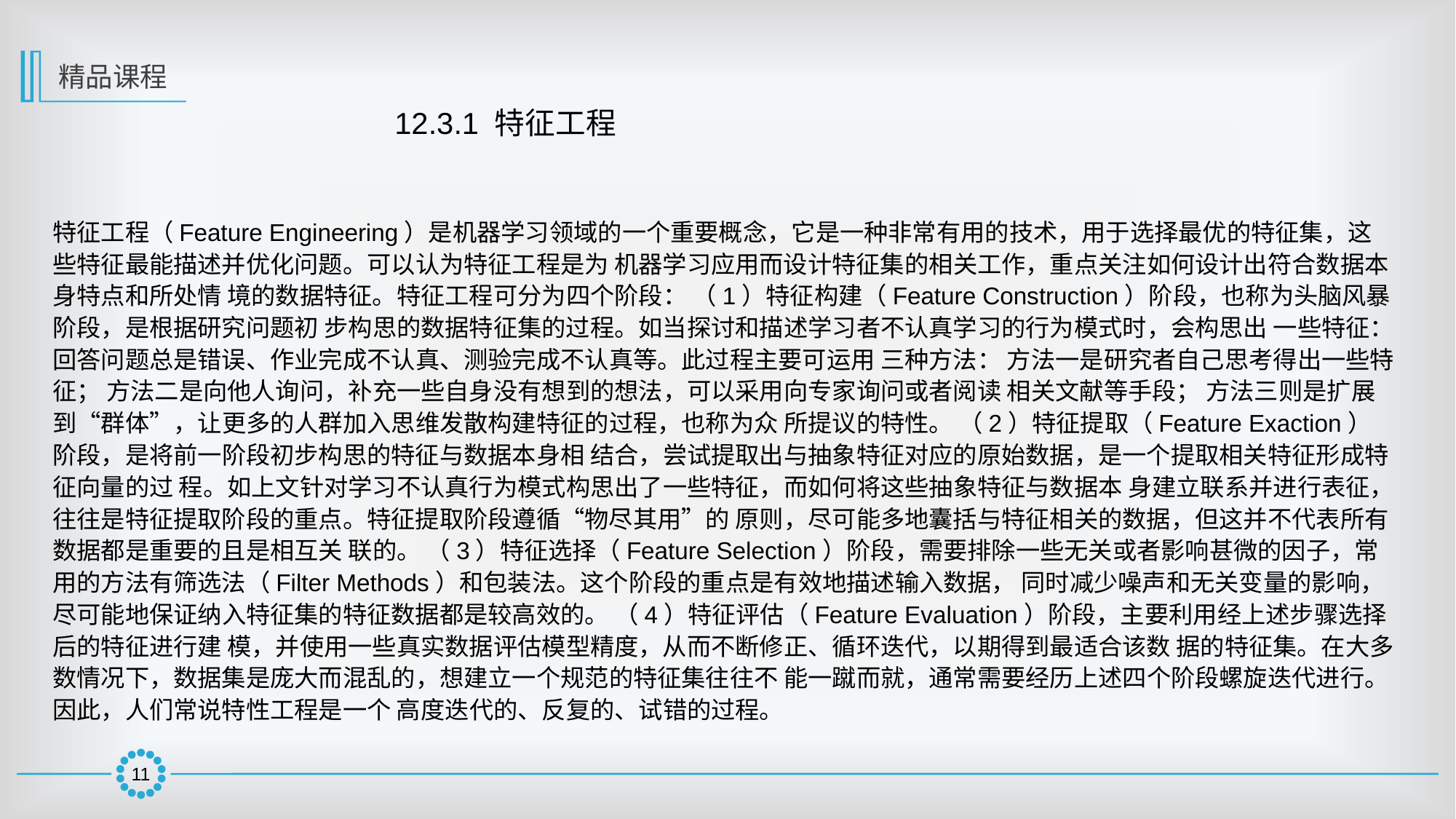

精品课程
12.3.1 特征工程
特征工程（Feature Engineering）是机器学习领域的一个重要概念，它是一种非常有用的技术，用于选择最优的特征集，这些特征最能描述并优化问题。可以认为特征工程是为 机器学习应用而设计特征集的相关工作，重点关注如何设计出符合数据本身特点和所处情 境的数据特征。特征工程可分为四个阶段： （1）特征构建（Feature Construction）阶段，也称为头脑风暴阶段，是根据研究问题初 步构思的数据特征集的过程。如当探讨和描述学习者不认真学习的行为模式时，会构思出 一些特征：回答问题总是错误、作业完成不认真、测验完成不认真等。此过程主要可运用 三种方法： 方法一是研究者自己思考得出一些特征； 方法二是向他人询问，补充一些自身没有想到的想法，可以采用向专家询问或者阅读 相关文献等手段； 方法三则是扩展到“群体”，让更多的人群加入思维发散构建特征的过程，也称为众 所提议的特性。 （2）特征提取（Feature Exaction）阶段，是将前一阶段初步构思的特征与数据本身相 结合，尝试提取出与抽象特征对应的原始数据，是一个提取相关特征形成特征向量的过 程。如上文针对学习不认真行为模式构思出了一些特征，而如何将这些抽象特征与数据本 身建立联系并进行表征，往往是特征提取阶段的重点。特征提取阶段遵循“物尽其用”的 原则，尽可能多地囊括与特征相关的数据，但这并不代表所有数据都是重要的且是相互关 联的。 （3）特征选择（Feature Selection）阶段，需要排除一些无关或者影响甚微的因子，常 用的方法有筛选法（Filter Methods）和包装法。这个阶段的重点是有效地描述输入数据， 同时减少噪声和无关变量的影响，尽可能地保证纳入特征集的特征数据都是较高效的。 （4）特征评估（Feature Evaluation）阶段，主要利用经上述步骤选择后的特征进行建 模，并使用一些真实数据评估模型精度，从而不断修正、循环迭代，以期得到最适合该数 据的特征集。在大多数情况下，数据集是庞大而混乱的，想建立一个规范的特征集往往不 能一蹴而就，通常需要经历上述四个阶段螺旋迭代进行。因此，人们常说特性工程是一个 高度迭代的、反复的、试错的过程。

11